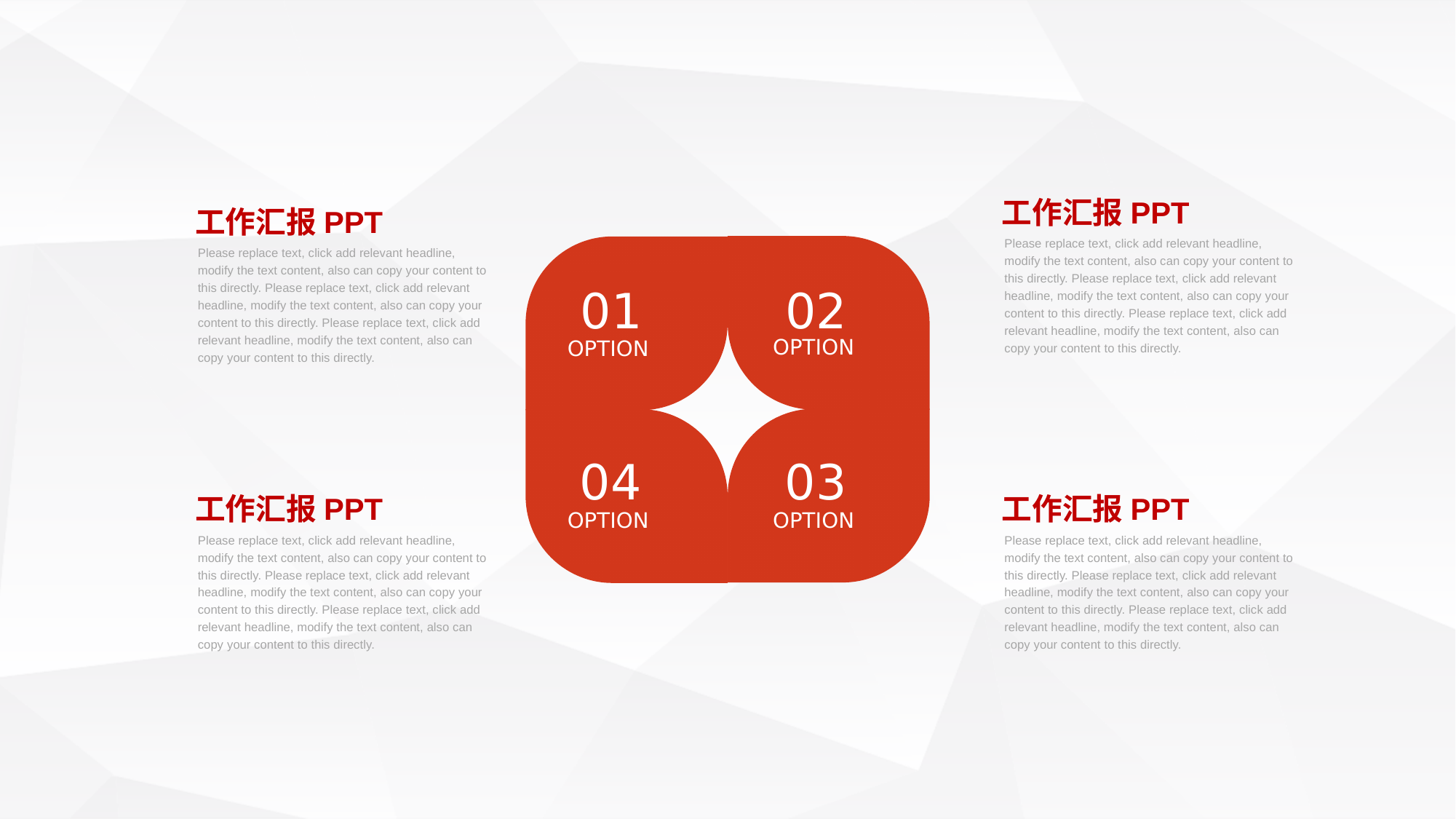

工作汇报PPT
工作汇报PPT
Please replace text, click add relevant headline, modify the text content, also can copy your content to this directly. Please replace text, click add relevant headline, modify the text content, also can copy your content to this directly. Please replace text, click add relevant headline, modify the text content, also can copy your content to this directly.

Please replace text, click add relevant headline, modify the text content, also can copy your content to this directly. Please replace text, click add relevant headline, modify the text content, also can copy your content to this directly. Please replace text, click add relevant headline, modify the text content, also can copy your content to this directly.

01
02
OPTION
OPTION

04
03
工作汇报PPT
工作汇报PPT
OPTION
OPTION
Please replace text, click add relevant headline, modify the text content, also can copy your content to this directly. Please replace text, click add relevant headline, modify the text content, also can copy your content to this directly. Please replace text, click add relevant headline, modify the text content, also can copy your content to this directly.

Please replace text, click add relevant headline, modify the text content, also can copy your content to this directly. Please replace text, click add relevant headline, modify the text content, also can copy your content to this directly. Please replace text, click add relevant headline, modify the text content, also can copy your content to this directly.